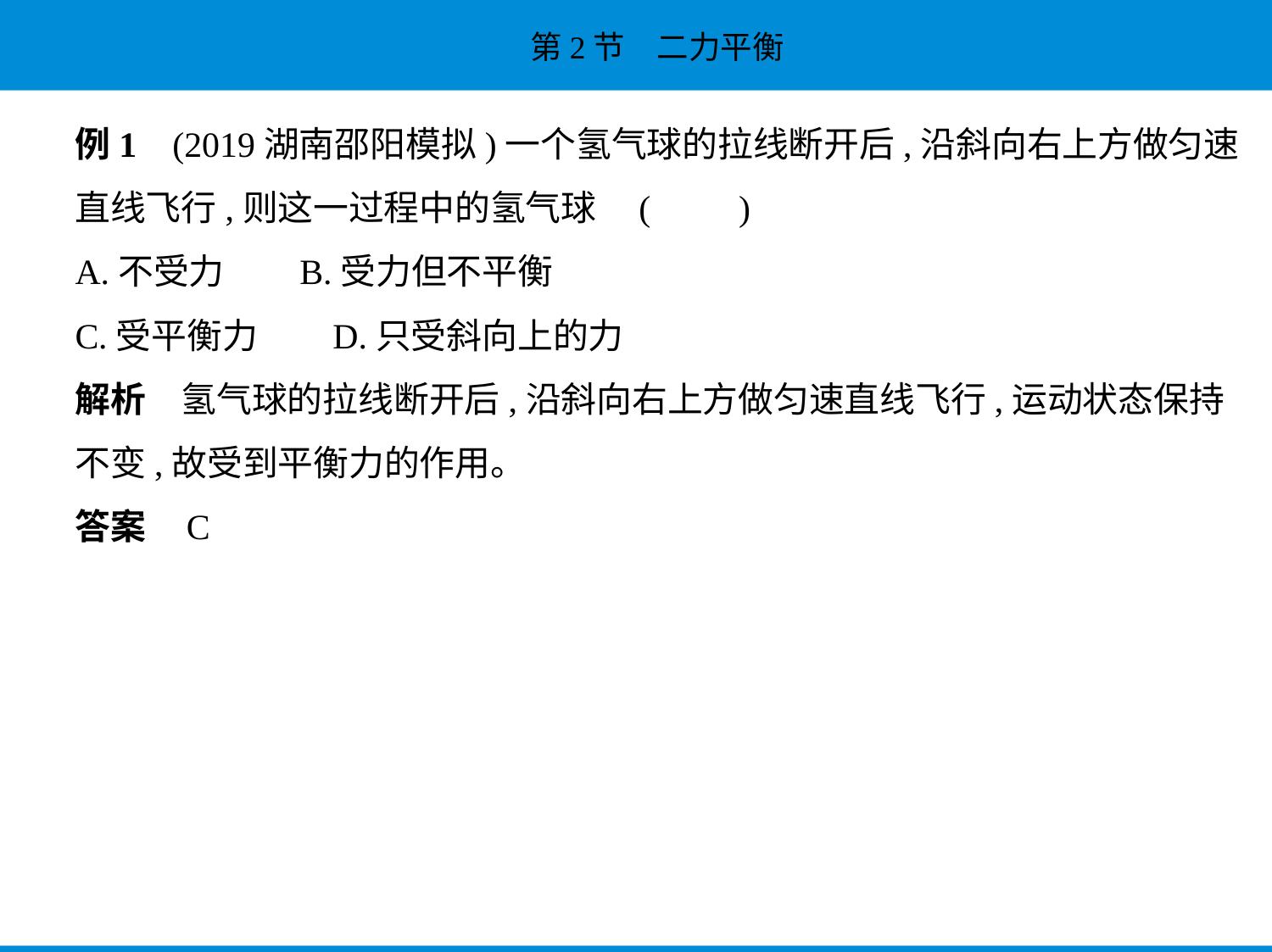

例1    (2019湖南邵阳模拟)一个氢气球的拉线断开后,沿斜向右上方做匀速
直线飞行,则这一过程中的氢气球 (　　)
A.不受力　    B.受力但不平衡
C.受平衡力　    D.只受斜向上的力
解析　氢气球的拉线断开后,沿斜向右上方做匀速直线飞行,运动状态保持
不变,故受到平衡力的作用。
答案    C